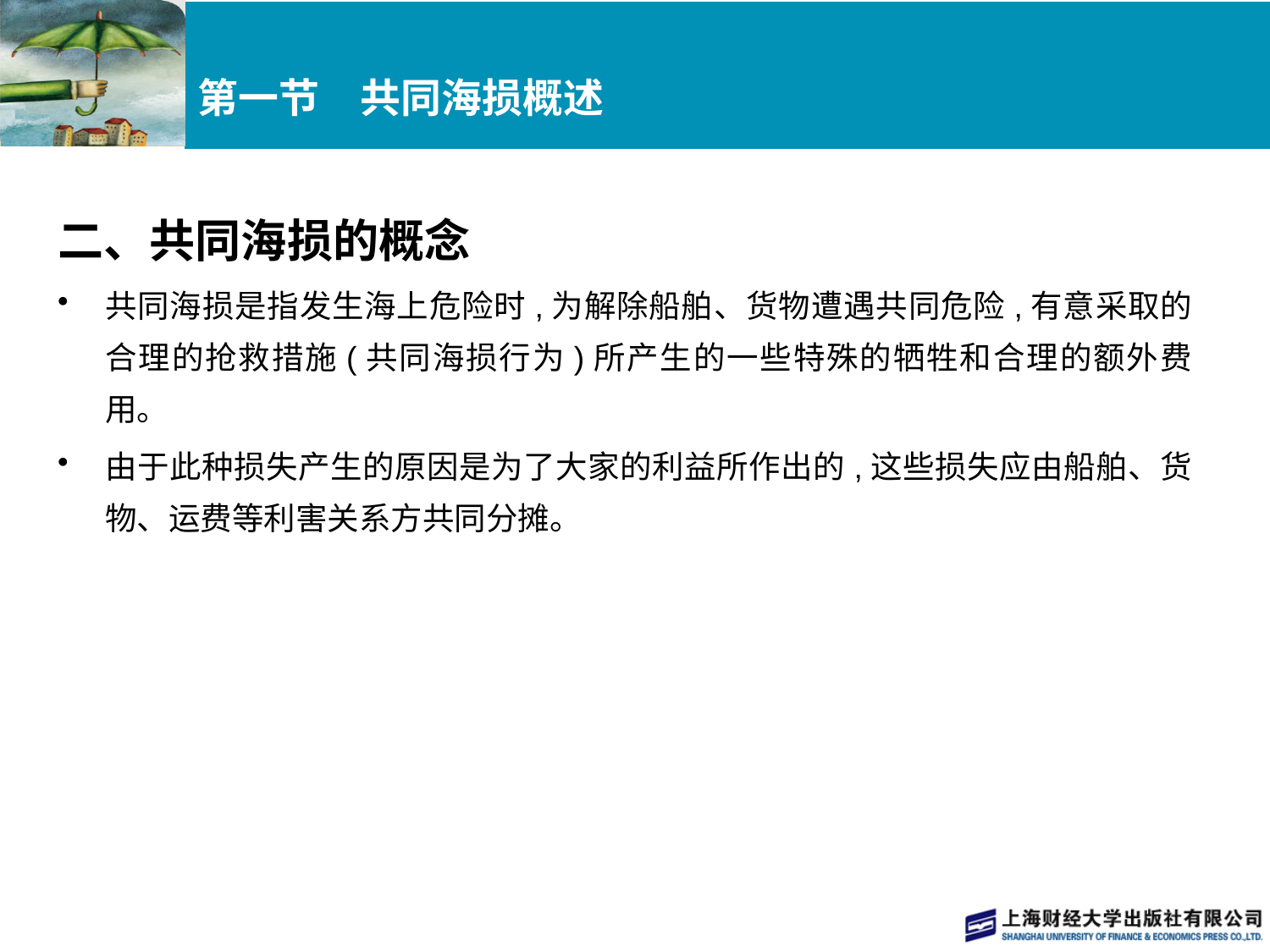

# 第一节　共同海损概述
二、共同海损的概念
共同海损是指发生海上危险时,为解除船舶、货物遭遇共同危险,有意采取的合理的抢救措施(共同海损行为)所产生的一些特殊的牺牲和合理的额外费用。
由于此种损失产生的原因是为了大家的利益所作出的,这些损失应由船舶、货物、运费等利害关系方共同分摊。